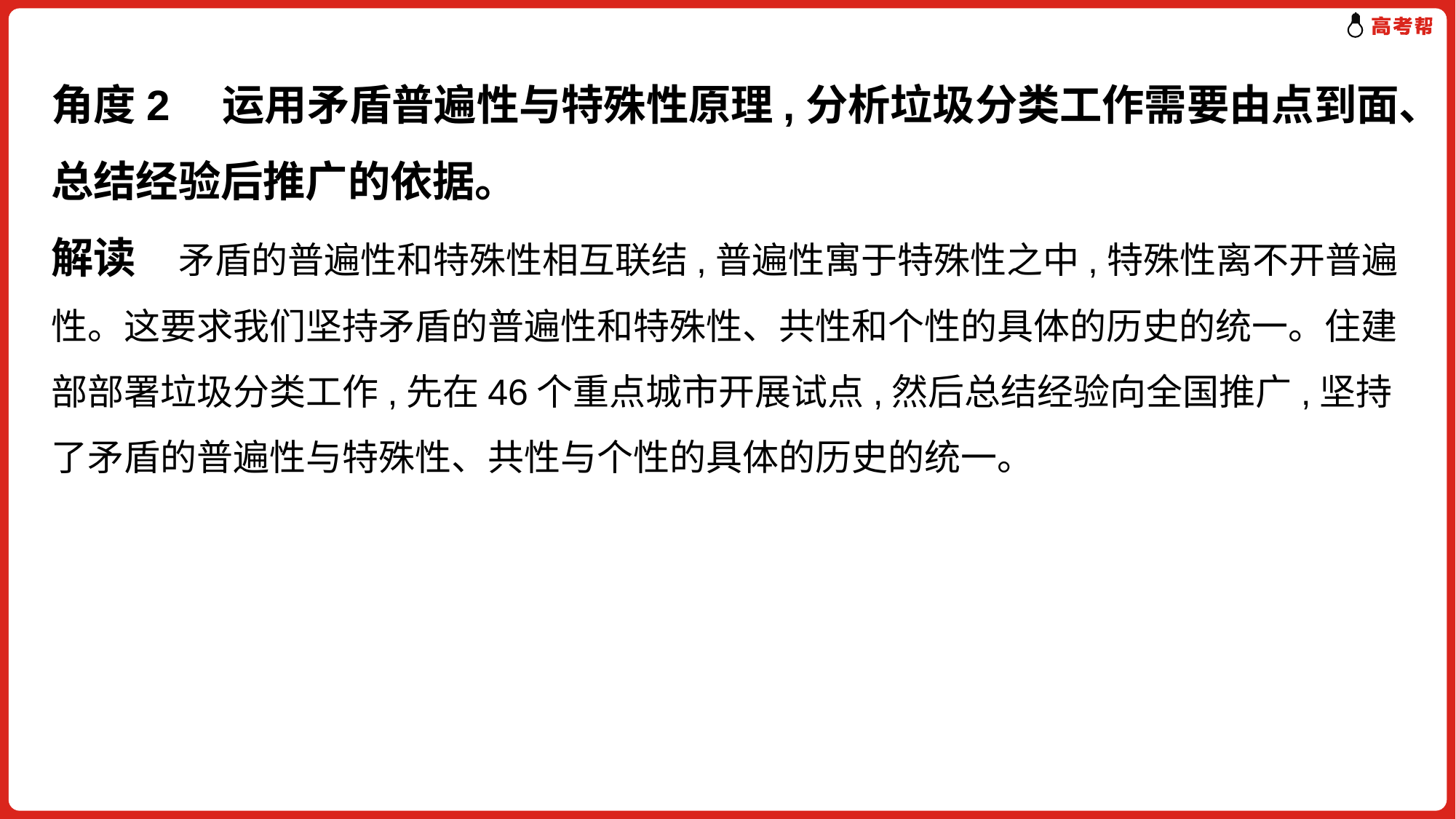

# 角度2　运用矛盾普遍性与特殊性原理,分析垃圾分类工作需要由点到面、总结经验后推广的依据。 解读　矛盾的普遍性和特殊性相互联结,普遍性寓于特殊性之中,特殊性离不开普遍性。这要求我们坚持矛盾的普遍性和特殊性、共性和个性的具体的历史的统一。住建部部署垃圾分类工作,先在46个重点城市开展试点,然后总结经验向全国推广,坚持了矛盾的普遍性与特殊性、共性与个性的具体的历史的统一。